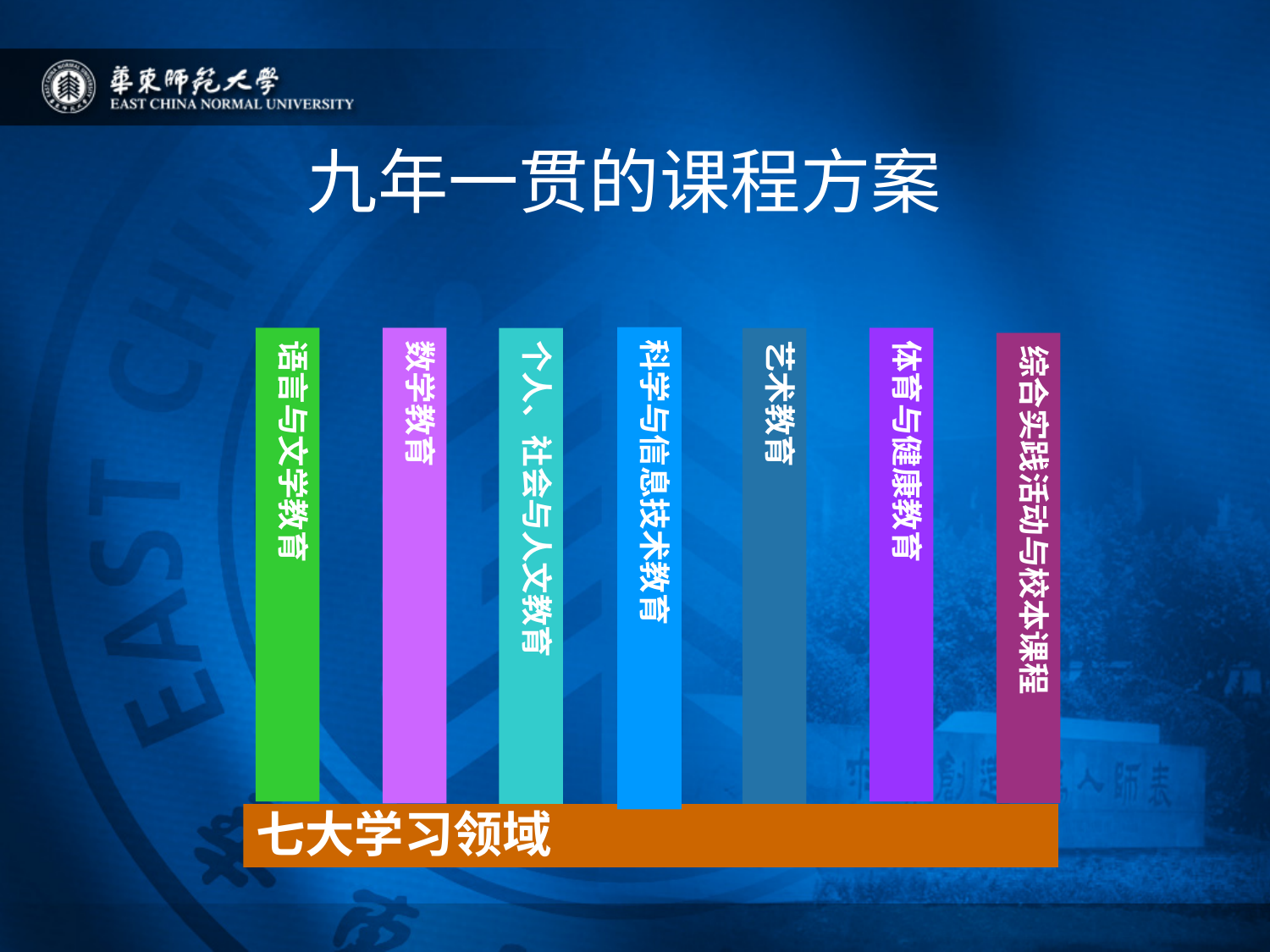

# 九年一贯的课程方案
科学与信息技术教育
语言与文学教育
数学教育
个人、社会与人文教育
艺术教育
体育与健康教育
综合实践活动与校本课程
七大学习领域